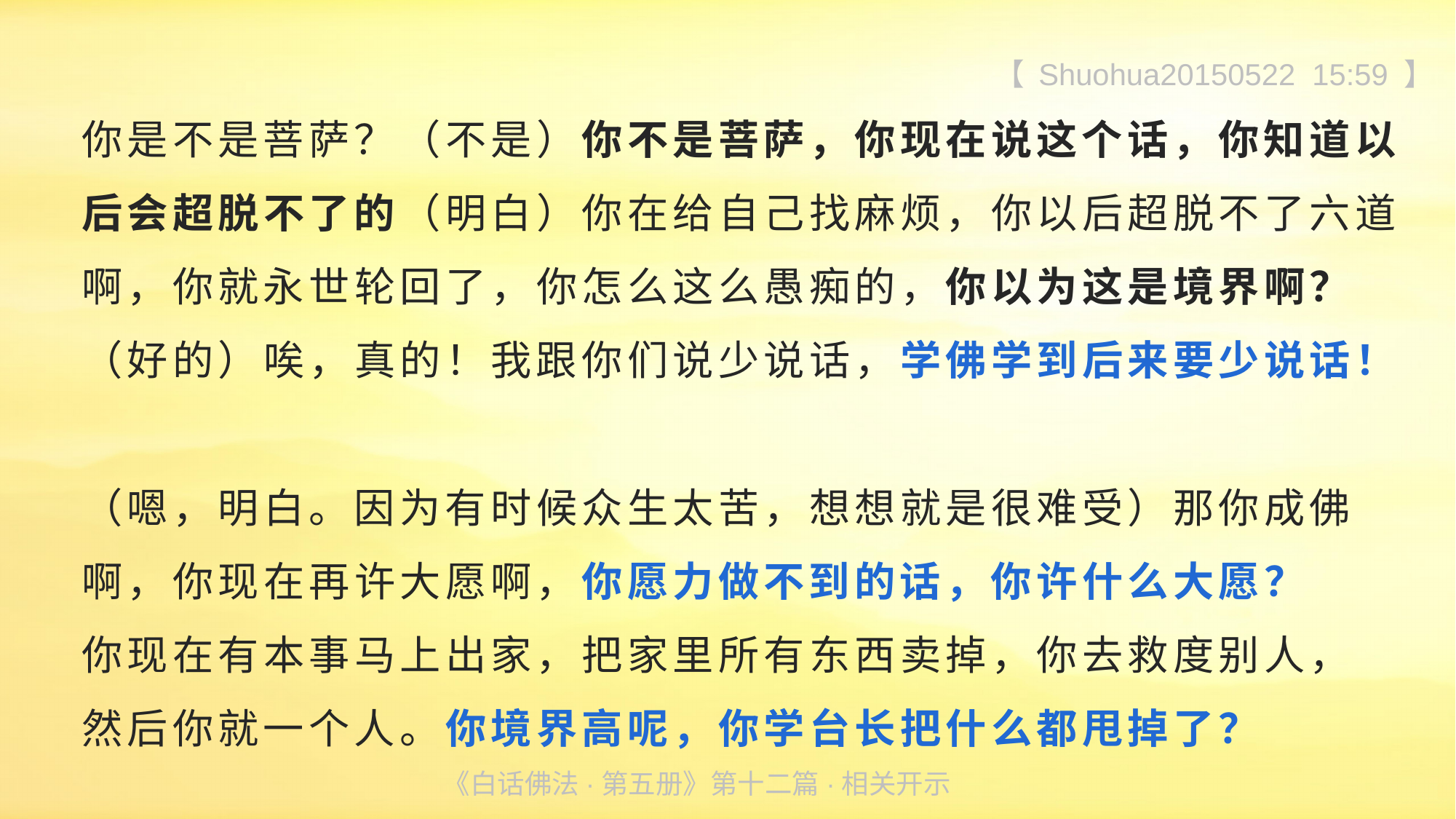

【 Shuohua20150522  15:59 】
你是不是菩萨？（不是）你不是菩萨，你现在说这个话，你知道以后会超脱不了的（明白）你在给自己找麻烦，你以后超脱不了六道啊，你就永世轮回了，你怎么这么愚痴的，你以为这是境界啊？（好的）唉，真的！我跟你们说少说话，学佛学到后来要少说话！

（嗯，明白。因为有时候众生太苦，想想就是很难受）那你成佛
啊，你现在再许大愿啊，你愿力做不到的话，你许什么大愿？
你现在有本事马上出家，把家里所有东西卖掉，你去救度别人，
然后你就一个人。你境界高呢，你学台长把什么都甩掉了？
《白话佛法·第五册》第十二篇·相关开示